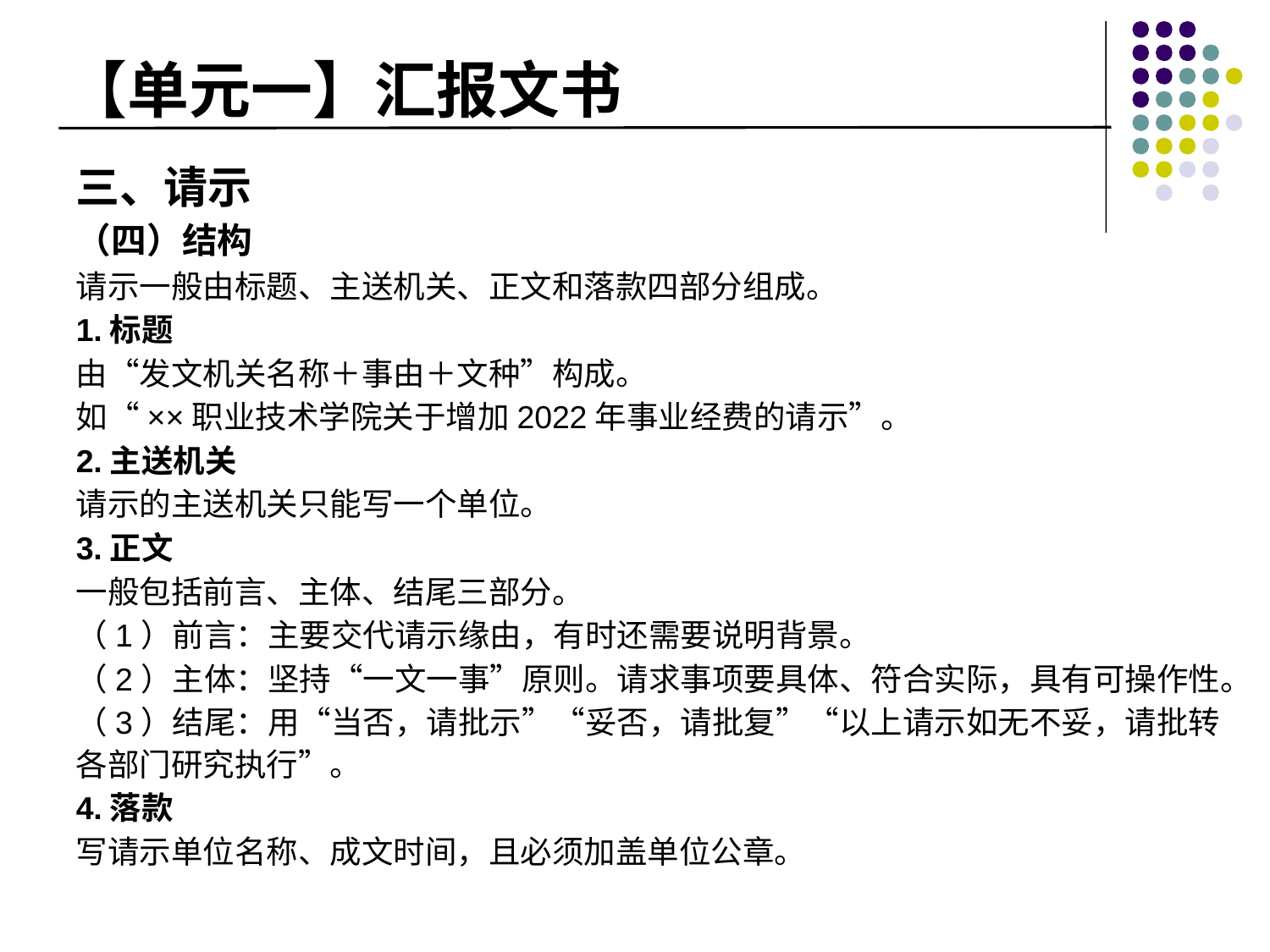

# 【单元一】汇报文书
三、请示
（四）结构
请示一般由标题、主送机关、正文和落款四部分组成。
1.标题
由“发文机关名称＋事由＋文种”构成。
如“××职业技术学院关于增加2022年事业经费的请示”。
2.主送机关
请示的主送机关只能写一个单位。
3.正文
一般包括前言、主体、结尾三部分。
（1）前言：主要交代请示缘由，有时还需要说明背景。
（2）主体：坚持“一文一事”原则。请求事项要具体、符合实际，具有可操作性。
（3）结尾：用“当否，请批示”“妥否，请批复”“以上请示如无不妥，请批转各部门研究执行”。
4.落款
写请示单位名称、成文时间，且必须加盖单位公章。